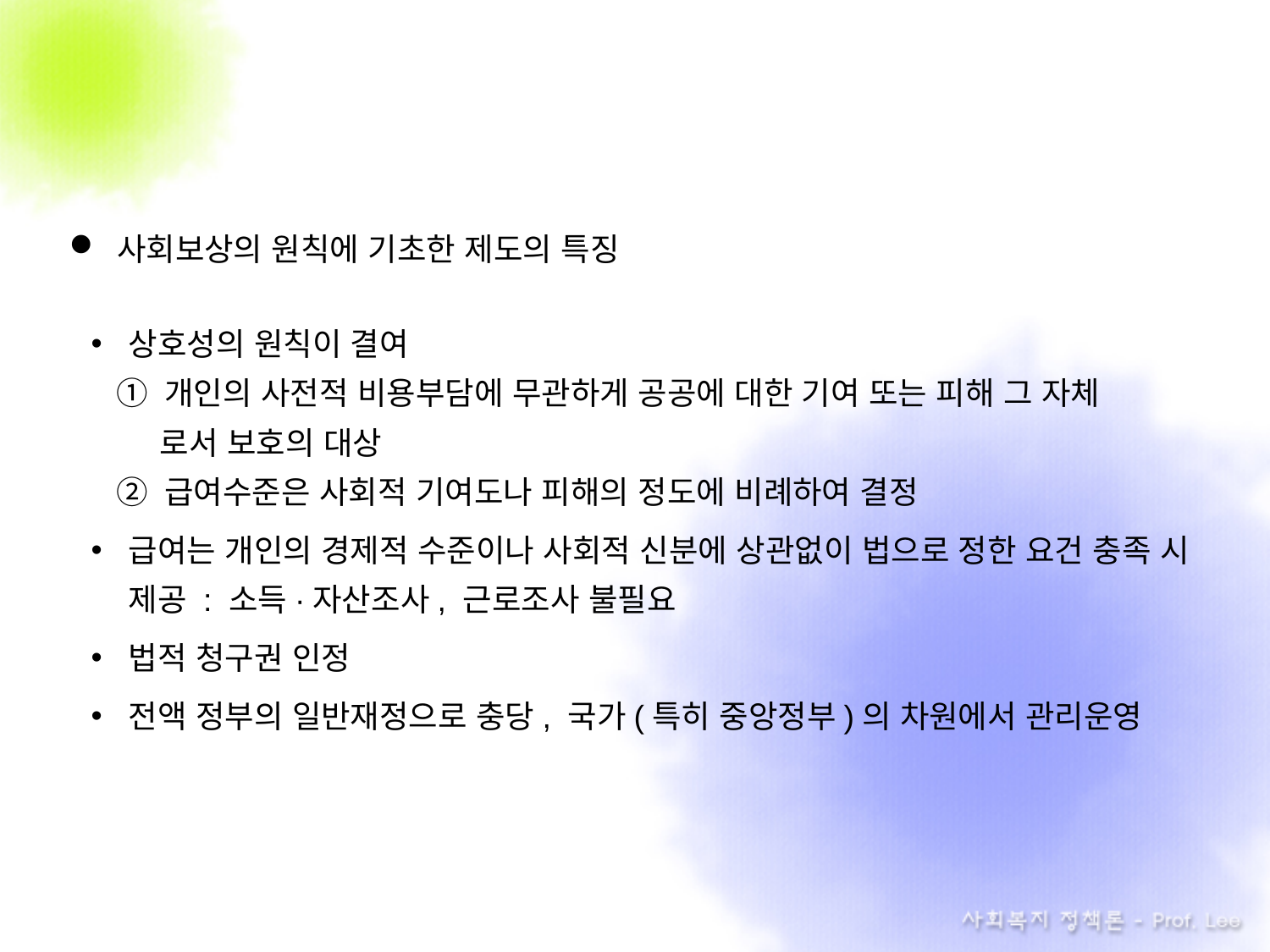

사회보상의 원칙에 기초한 제도의 특징

상호성의 원칙이 결여
① 개인의 사전적 비용부담에 무관하게 공공에 대한 기여 또는 피해 그 자체
.   로서 보호의 대상
② 급여수준은 사회적 기여도나 피해의 정도에 비례하여 결정
급여는 개인의 경제적 수준이나 사회적 신분에 상관없이 법으로 정한 요건 충족 시 제공 : 소득·자산조사, 근로조사 불필요
법적 청구권 인정
전액 정부의 일반재정으로 충당, 국가(특히 중앙정부)의 차원에서 관리운영